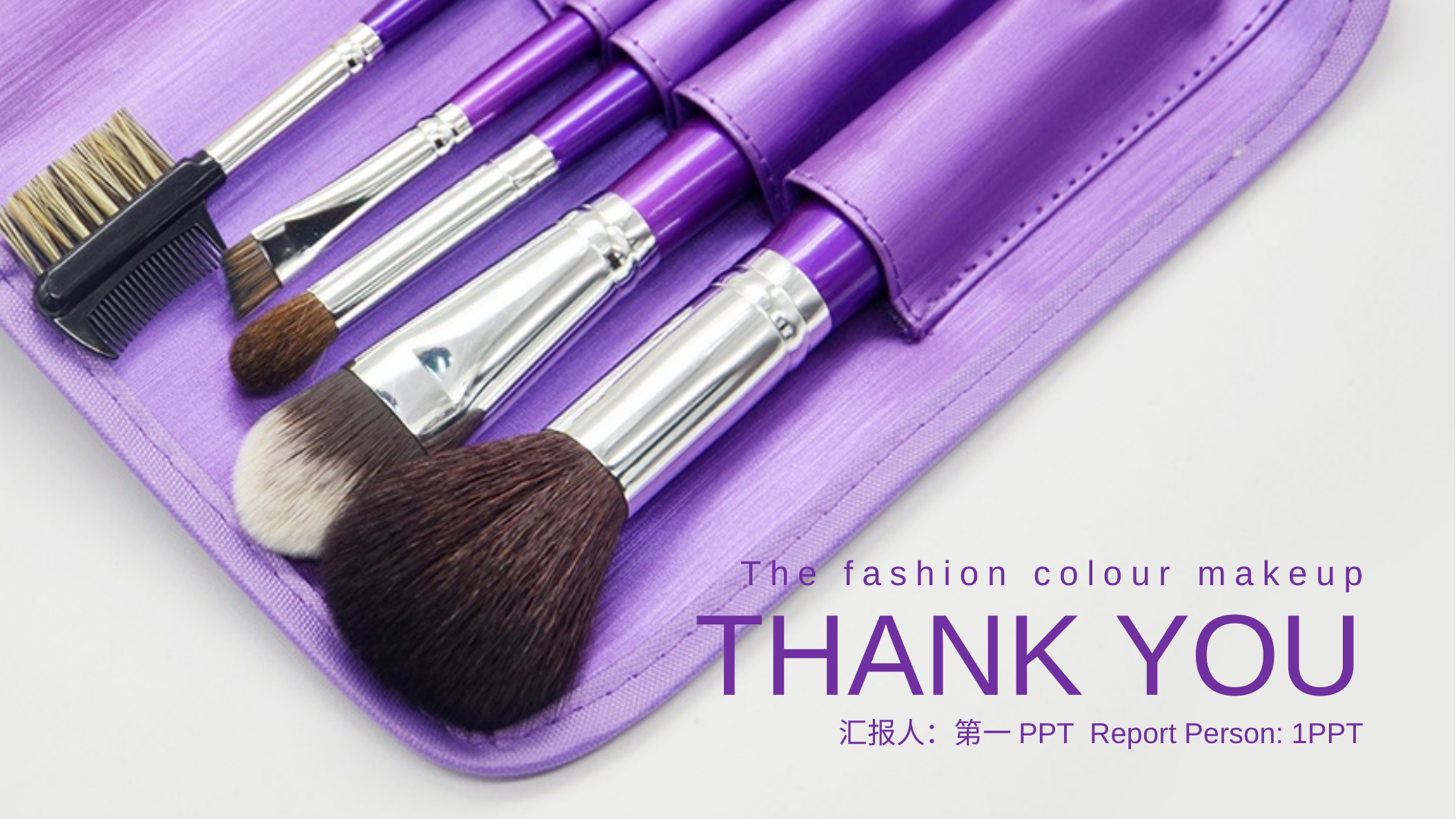

The fashion colour makeup
THANK YOU
汇报人：第一PPT  Report Person: 1PPT